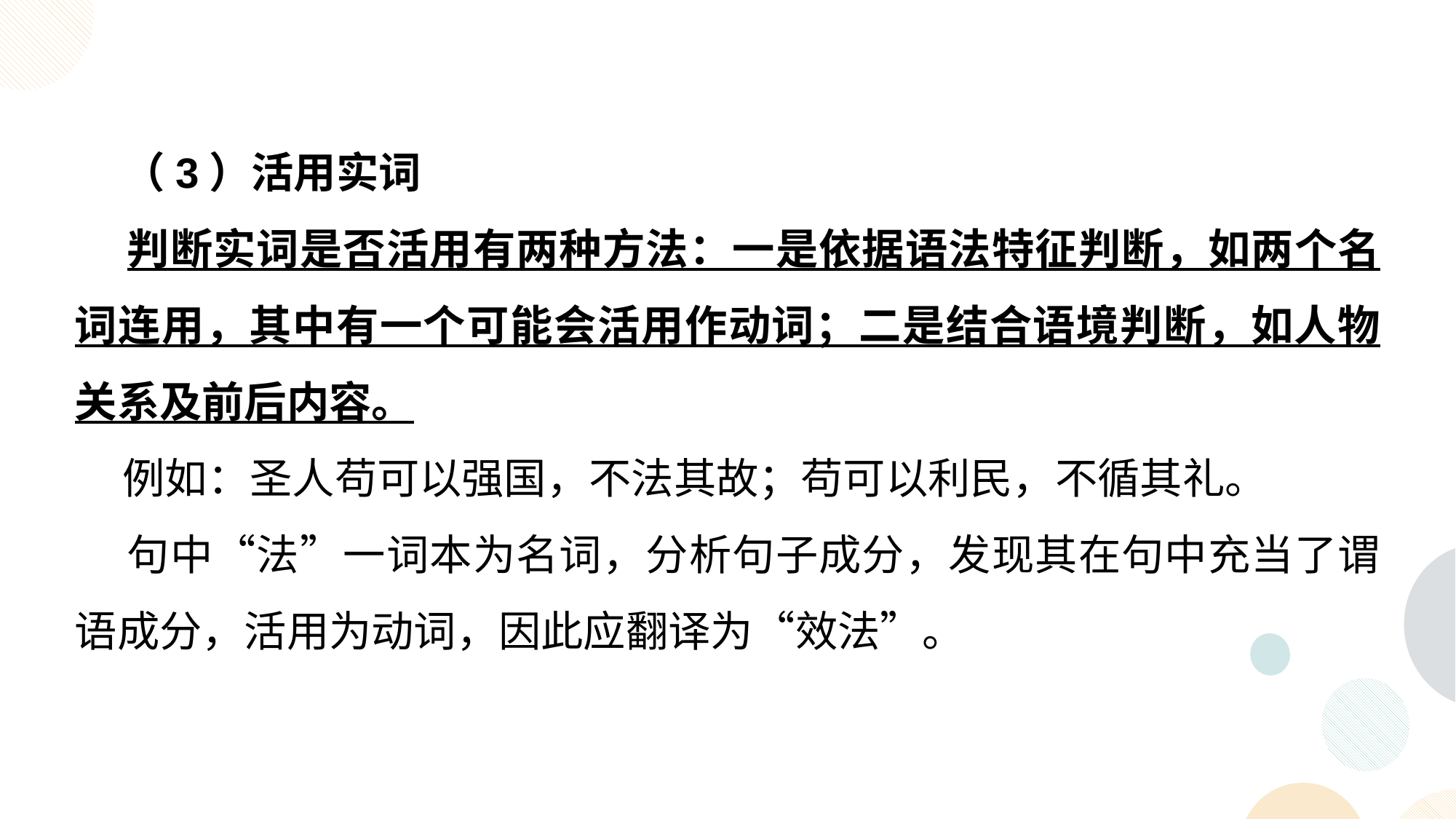

（3）活用实词
    判断实词是否活用有两种方法：一是依据语法特征判断，如两个名词连用，其中有一个可能会活用作动词；二是结合语境判断，如人物关系及前后内容。
    例如：圣人苟可以强国，不法其故；苟可以利民，不循其礼。
    句中“法”一词本为名词，分析句子成分，发现其在句中充当了谓语成分，活用为动词，因此应翻译为“效法”。